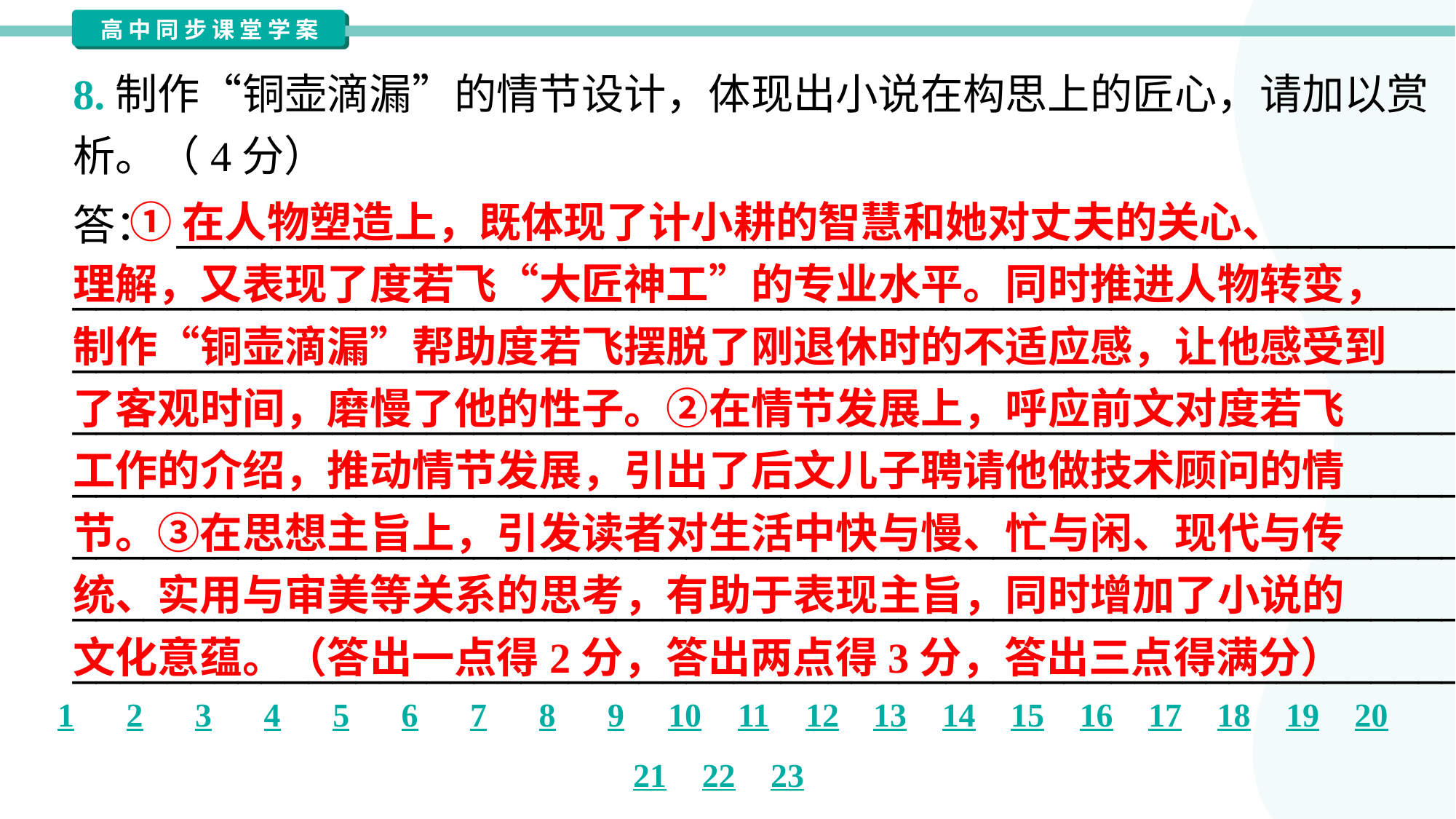

8.制作“铜壶滴漏”的情节设计，体现出小说在构思上的匠心，请加以赏
析。（4分）
      ①在人物塑造上，既体现了计小耕的智慧和她对丈夫的关心、
理解，又表现了度若飞“大匠神工”的专业水平。同时推进人物转变，
制作“铜壶滴漏”帮助度若飞摆脱了刚退休时的不适应感，让他感受到
了客观时间，磨慢了他的性子。②在情节发展上，呼应前文对度若飞
工作的介绍，推动情节发展，引出了后文儿子聘请他做技术顾问的情
节。③在思想主旨上，引发读者对生活中快与慢、忙与闲、现代与传
统、实用与审美等关系的思考，有助于表现主旨，同时增加了小说的
文化意蕴。（答出一点得2分，答出两点得3分，答出三点得满分）
答： ________________________________________________________
_____________________________________________________________
_____________________________________________________________
_____________________________________________________________
_____________________________________________________________
_____________________________________________________________
_____________________________________________________________
_____________________________________________________________